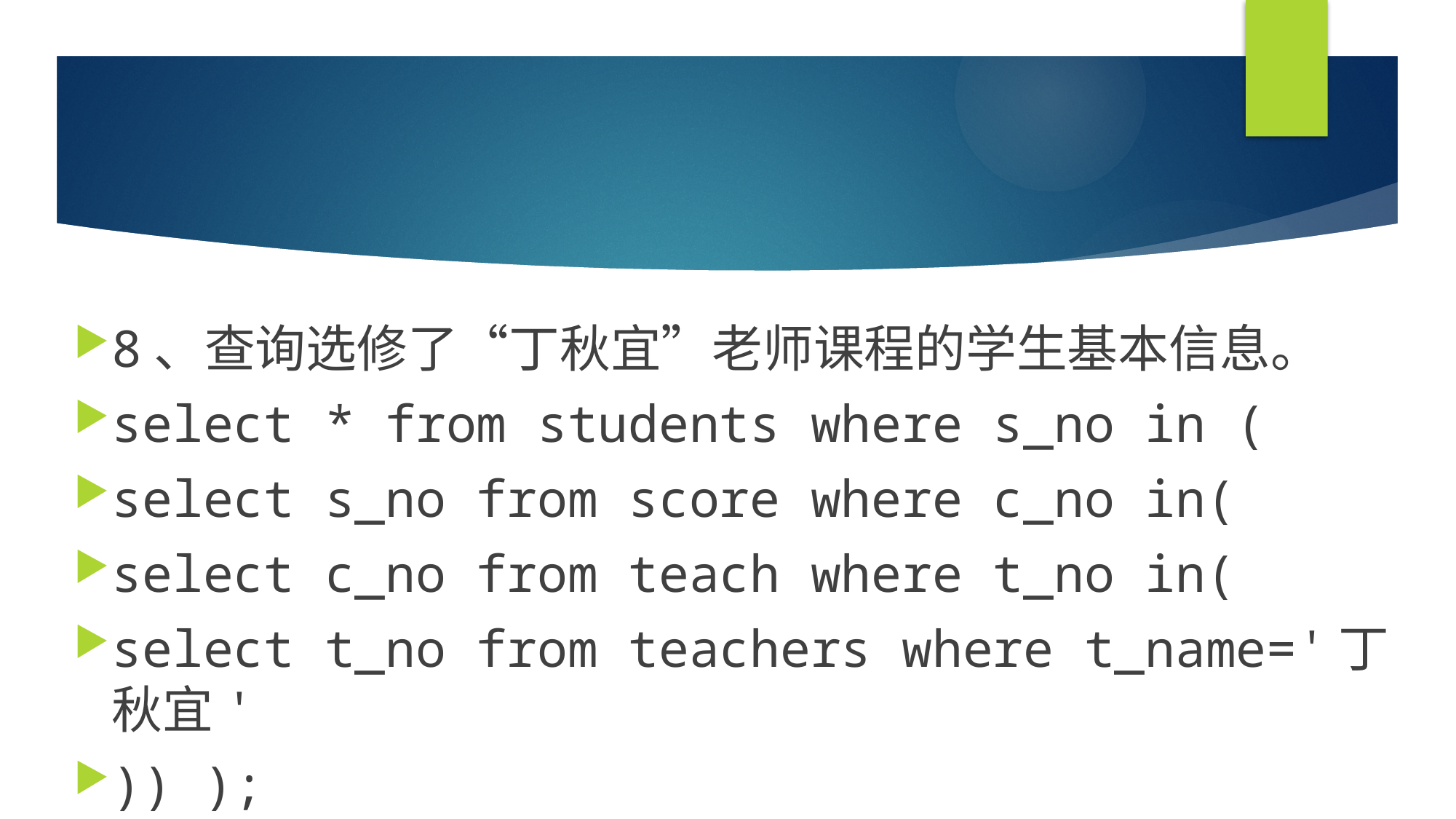

#
8、查询选修了“丁秋宜”老师课程的学生基本信息。
select * from students where s_no in (
select s_no from score where c_no in(
select c_no from teach where t_no in(
select t_no from teachers where t_name='丁秋宜'
)) );